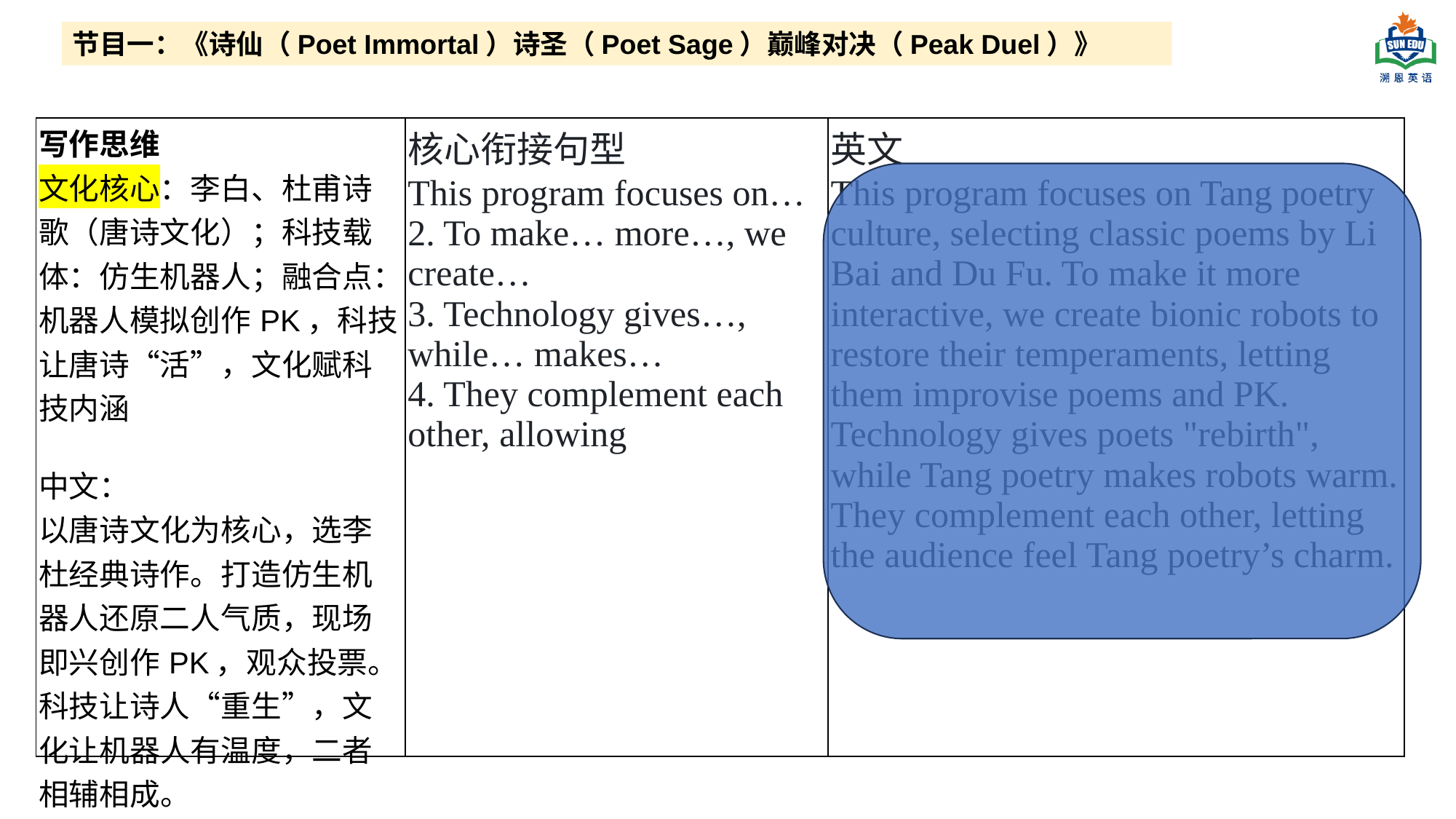

节目一：《诗仙（Poet Immortal）诗圣（Poet Sage）巅峰对决（Peak Duel）》
| 写作思维 文化核心：李白、杜甫诗歌（唐诗文化）；科技载体：仿生机器人；融合点：机器人模拟创作PK，科技让唐诗“活”，文化赋科技内涵 中文： 以唐诗文化为核心，选李杜经典诗作。打造仿生机器人还原二人气质，现场即兴创作PK，观众投票。科技让诗人“重生”，文化让机器人有温度，二者相辅相成。 | 核心衔接句型 This program focuses on… 2. To make… more…, we create… 3. Technology gives…, while… makes… 4. They complement each other, allowing | 英文 This program focuses on Tang poetry culture, selecting classic poems by Li Bai and Du Fu. To make it more interactive, we create bionic robots to restore their temperaments, letting them improvise poems and PK. Technology gives poets "rebirth", while Tang poetry makes robots warm. They complement each other, letting the audience feel Tang poetry’s charm. |
| --- | --- | --- |